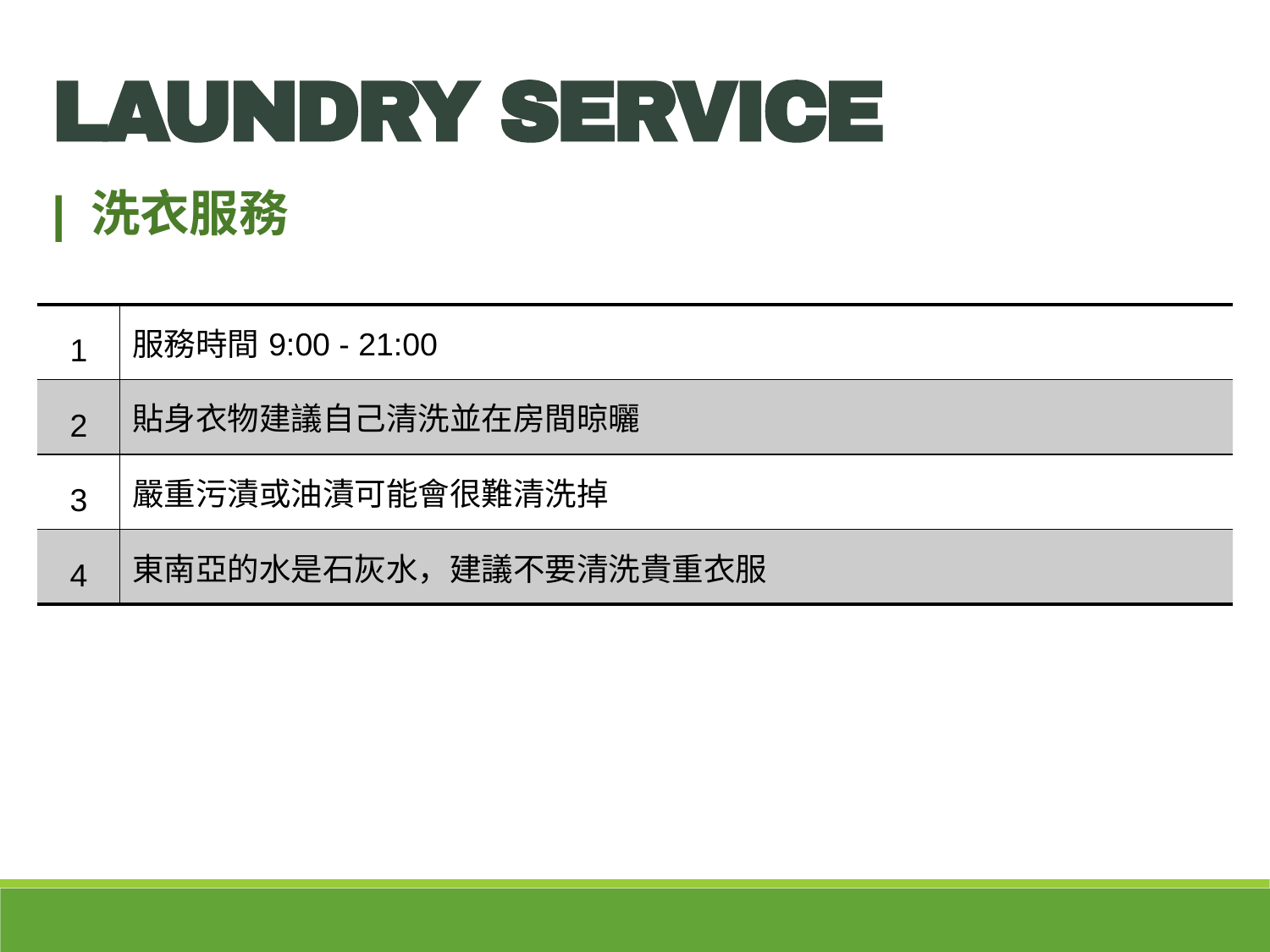

Laundry service
| 洗衣服務
| 1 | 服務時間9:00 - 21:00 |
| --- | --- |
| 2 | 貼身衣物建議自己清洗並在房間晾曬 |
| 3 | 嚴重污漬或油漬可能會很難清洗掉 |
| 4 | 東南亞的水是石灰水，建議不要清洗貴重衣服 |